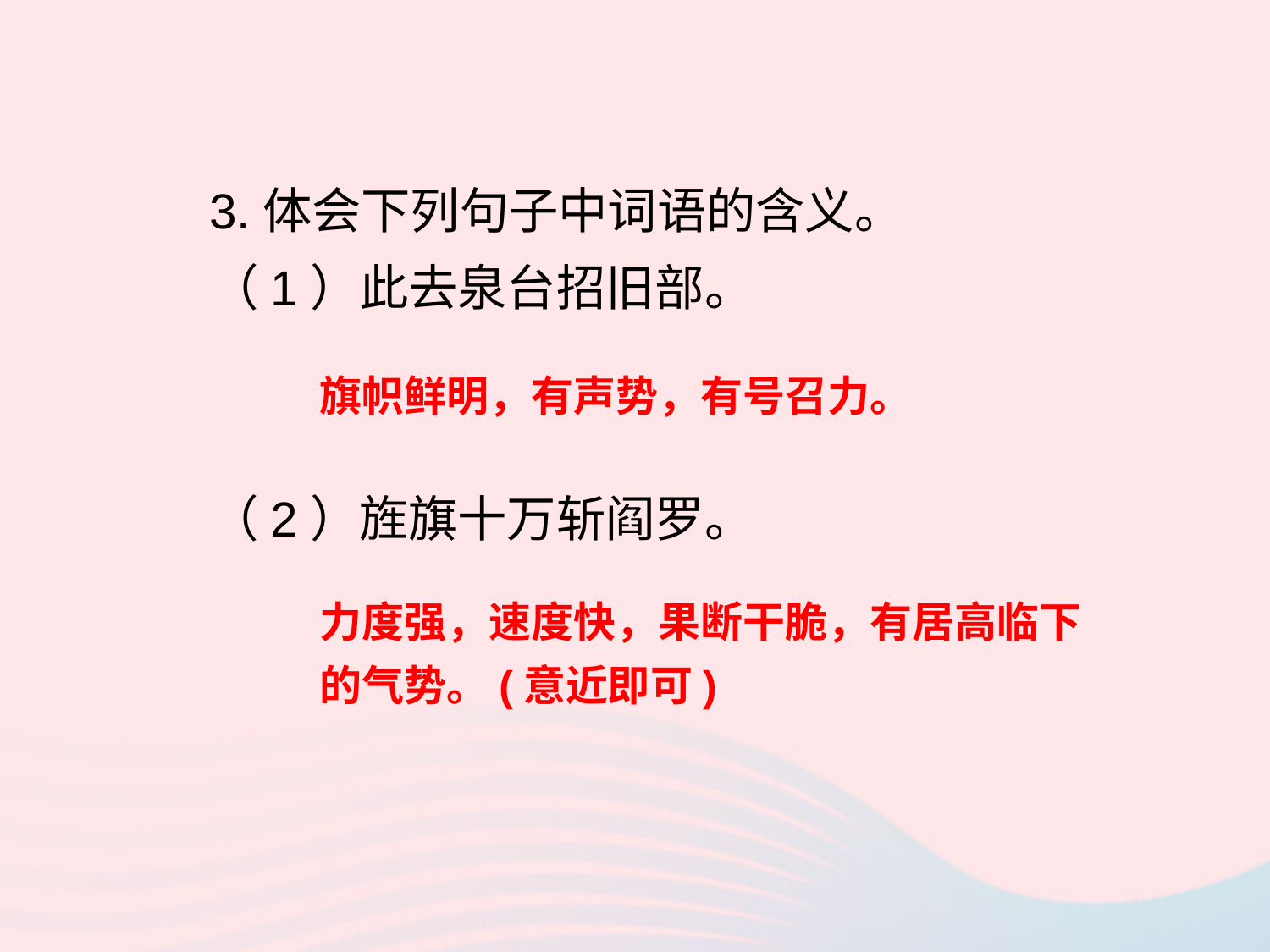

3.体会下列句子中词语的含义。
（1）此去泉台招旧部。

（2）旌旗十万斩阎罗。
旗帜鲜明，有声势，有号召力。
力度强，速度快，果断干脆，有居高临下的气势。(意近即可)